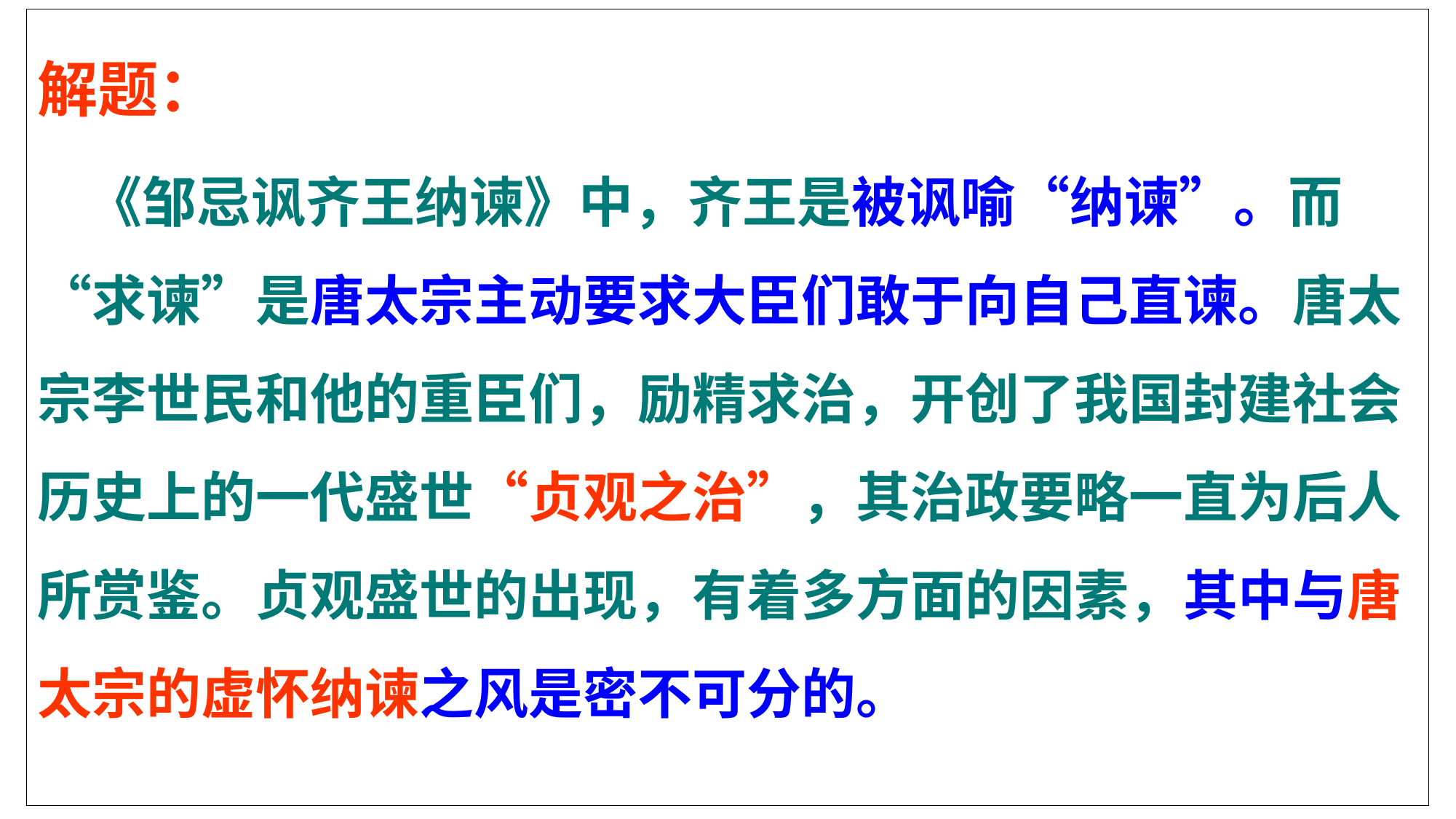

解题：
   《邹忌讽齐王纳谏》中，齐王是被讽喻“纳谏”。而“求谏”是唐太宗主动要求大臣们敢于向自己直谏。唐太宗李世民和他的重臣们，励精求治，开创了我国封建社会历史上的一代盛世“贞观之治”，其治政要略一直为后人所赏鉴。贞观盛世的出现，有着多方面的因素，其中与唐太宗的虚怀纳谏之风是密不可分的。